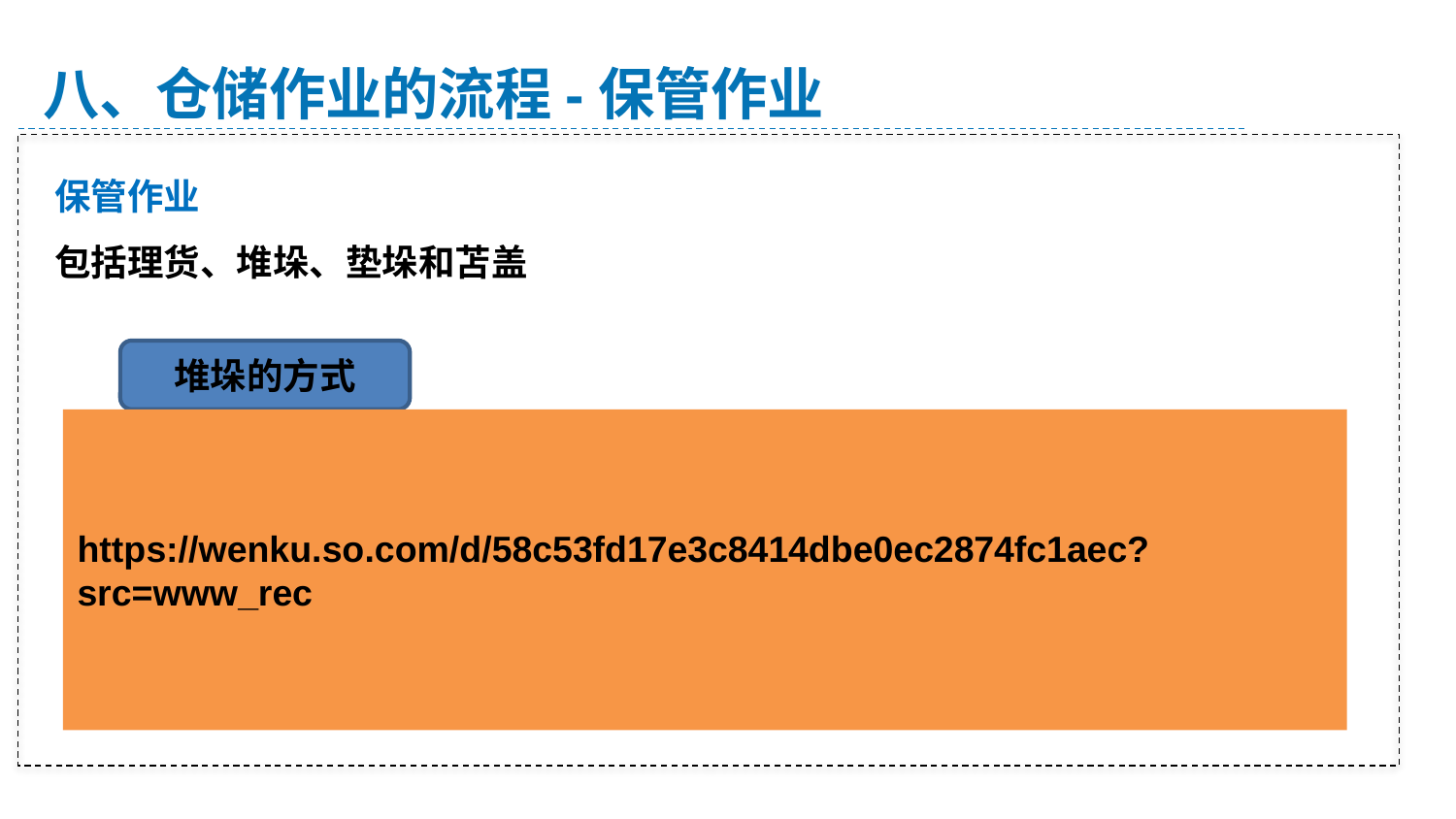

八、仓储作业的流程-保管作业

保管作业
包括理货、堆垛、垫垛和苫盖
堆垛的方式
https://wenku.so.com/d/58c53fd17e3c8414dbe0ec2874fc1aec?src=www_rec